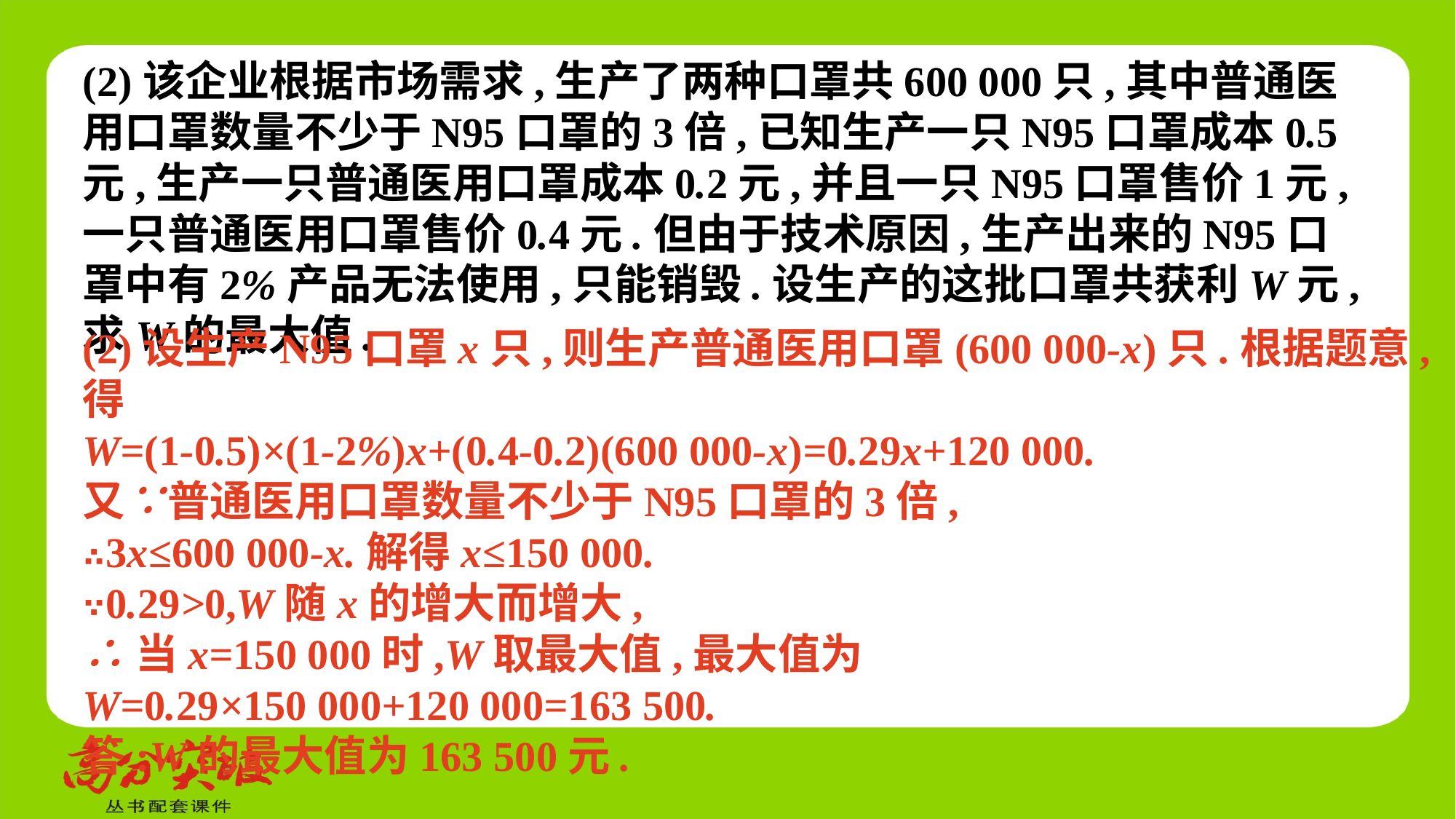

(2)该企业根据市场需求,生产了两种口罩共600 000只,其中普通医用口罩数量不少于N95口罩的3倍,已知生产一只N95口罩成本0.5元,生产一只普通医用口罩成本0.2元,并且一只N95口罩售价1元,一只普通医用口罩售价0.4元.但由于技术原因,生产出来的N95口罩中有2%产品无法使用,只能销毁.设生产的这批口罩共获利W元,求W的最大值.
(2)设生产N95口罩x只,则生产普通医用口罩(600 000-x)只.根据题意,得
W=(1-0.5)×(1-2%)x+(0.4-0.2)(600 000-x)=0.29x+120 000.
又∵普通医用口罩数量不少于N95口罩的3倍,
∴3x≤600 000-x.解得x≤150 000.
∵0.29>0,W随x的增大而增大,
∴当x=150 000时,W取最大值,最大值为
W=0.29×150 000+120 000=163 500.
答:W的最大值为163 500元.